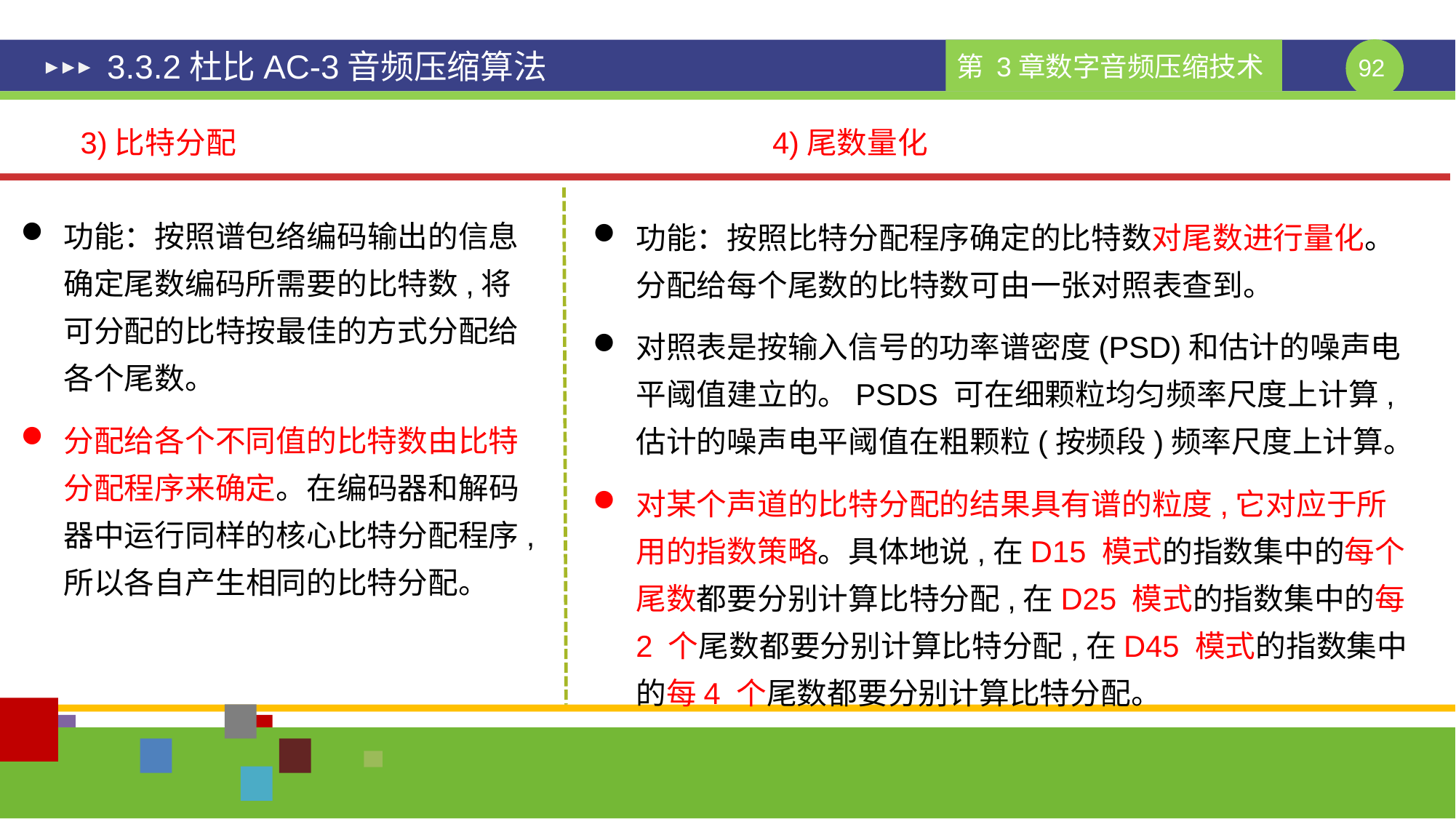

# 3.3.2杜比AC-3音频压缩算法
3)比特分配
4)尾数量化

功能：按照谱包络编码输出的信息确定尾数编码所需要的比特数,将可分配的比特按最佳的方式分配给各个尾数。
分配给各个不同值的比特数由比特分配程序来确定。在编码器和解码器中运行同样的核心比特分配程序,所以各自产生相同的比特分配。
功能：按照比特分配程序确定的比特数对尾数进行量化。分配给每个尾数的比特数可由一张对照表查到。
对照表是按输入信号的功率谱密度(PSD)和估计的噪声电平阈值建立的。PSDS 可在细颗粒均匀频率尺度上计算,估计的噪声电平阈值在粗颗粒(按频段)频率尺度上计算。
对某个声道的比特分配的结果具有谱的粒度,它对应于所用的指数策略。具体地说,在D15 模式的指数集中的每个尾数都要分别计算比特分配,在D25 模式的指数集中的每2 个尾数都要分别计算比特分配,在D45 模式的指数集中的每4 个尾数都要分别计算比特分配。